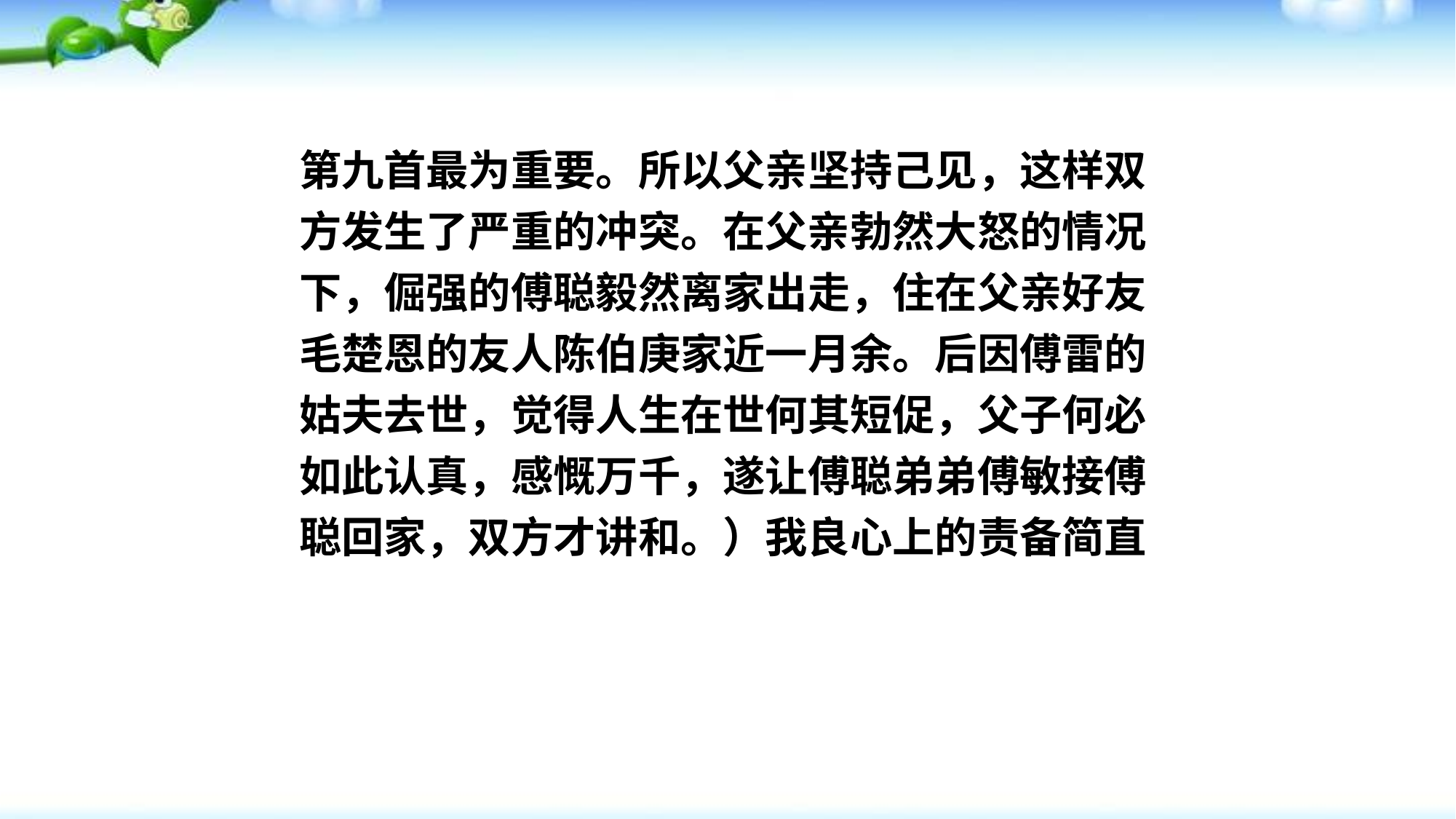

第九首最为重要。所以父亲坚持己见，这样双方发生了严重的冲突。在父亲勃然大怒的情况下，倔强的傅聪毅然离家出走，住在父亲好友毛楚恩的友人陈伯庚家近一月余。后因傅雷的姑夫去世，觉得人生在世何其短促，父子何必如此认真，感慨万千，遂让傅聪弟弟傅敏接傅聪回家，双方才讲和。）我良心上的责备简直